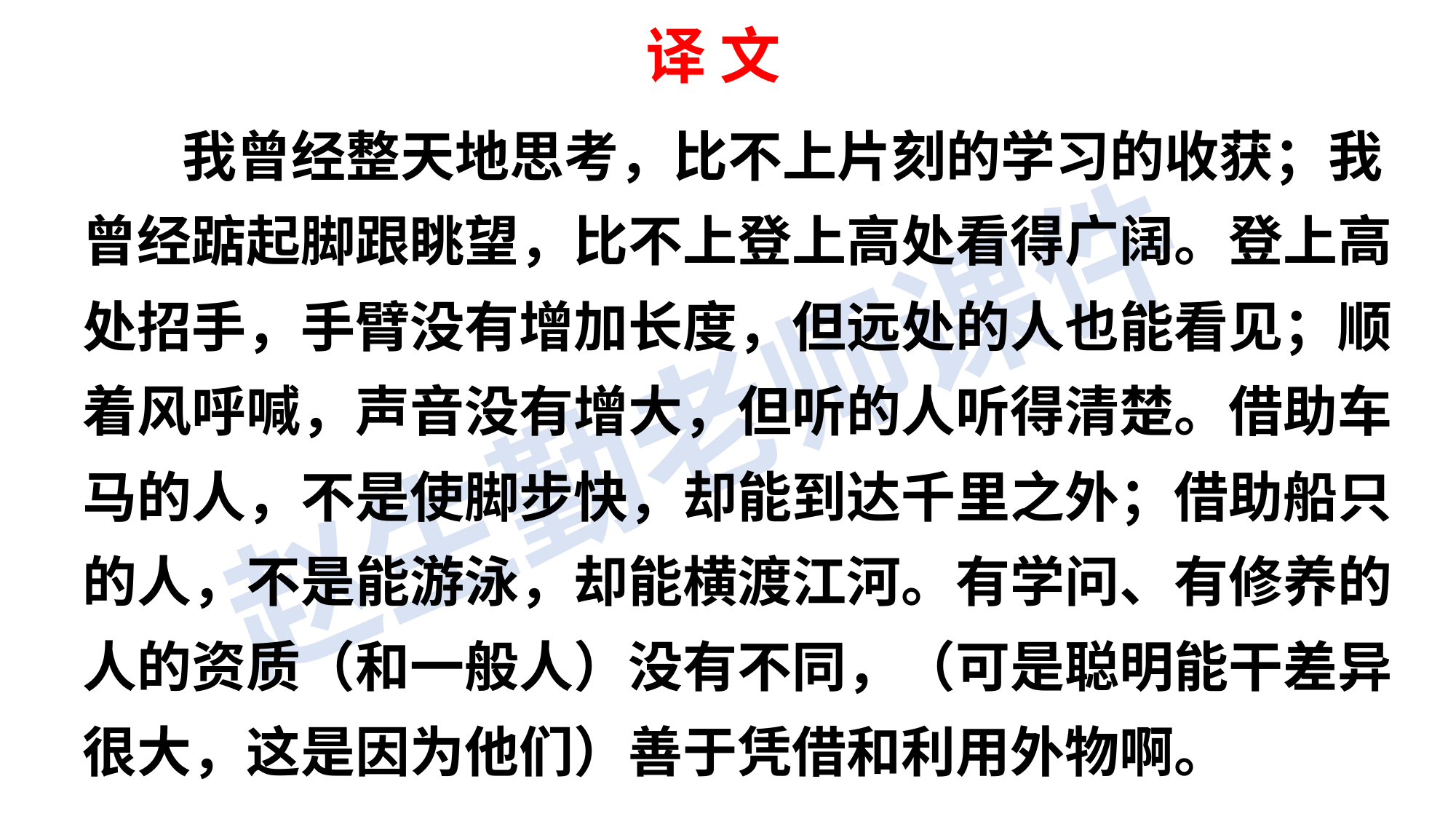

译 文
       我曾经整天地思考，比不上片刻的学习的收获；我曾经踮起脚跟眺望，比不上登上高处看得广阔。登上高处招手，手臂没有增加长度，但远处的人也能看见；顺着风呼喊，声音没有增大，但听的人听得清楚。借助车马的人，不是使脚步快，却能到达千里之外；借助船只的人，不是能游泳，却能横渡江河。有学问、有修养的人的资质（和一般人）没有不同，（可是聪明能干差异很大，这是因为他们）善于凭借和利用外物啊。